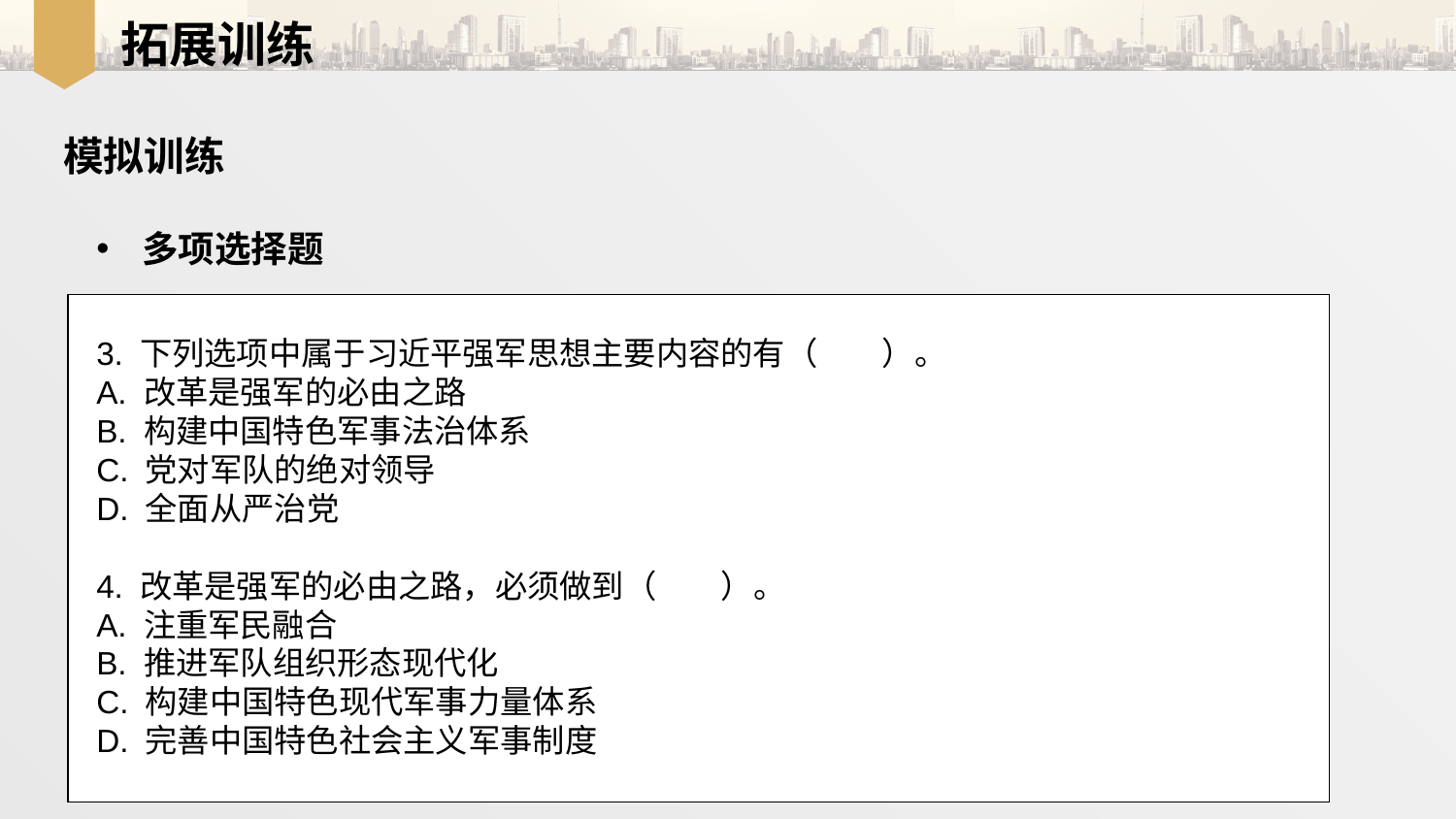

拓展训练
模拟训练
多项选择题

3. 下列选项中属于习近平强军思想主要内容的有（　　）。
A. 改革是强军的必由之路
B. 构建中国特色军事法治体系
C. 党对军队的绝对领导
D. 全面从严治党

4. 改革是强军的必由之路，必须做到（　　）。
A. 注重军民融合
B. 推进军队组织形态现代化
C. 构建中国特色现代军事力量体系
D. 完善中国特色社会主义军事制度